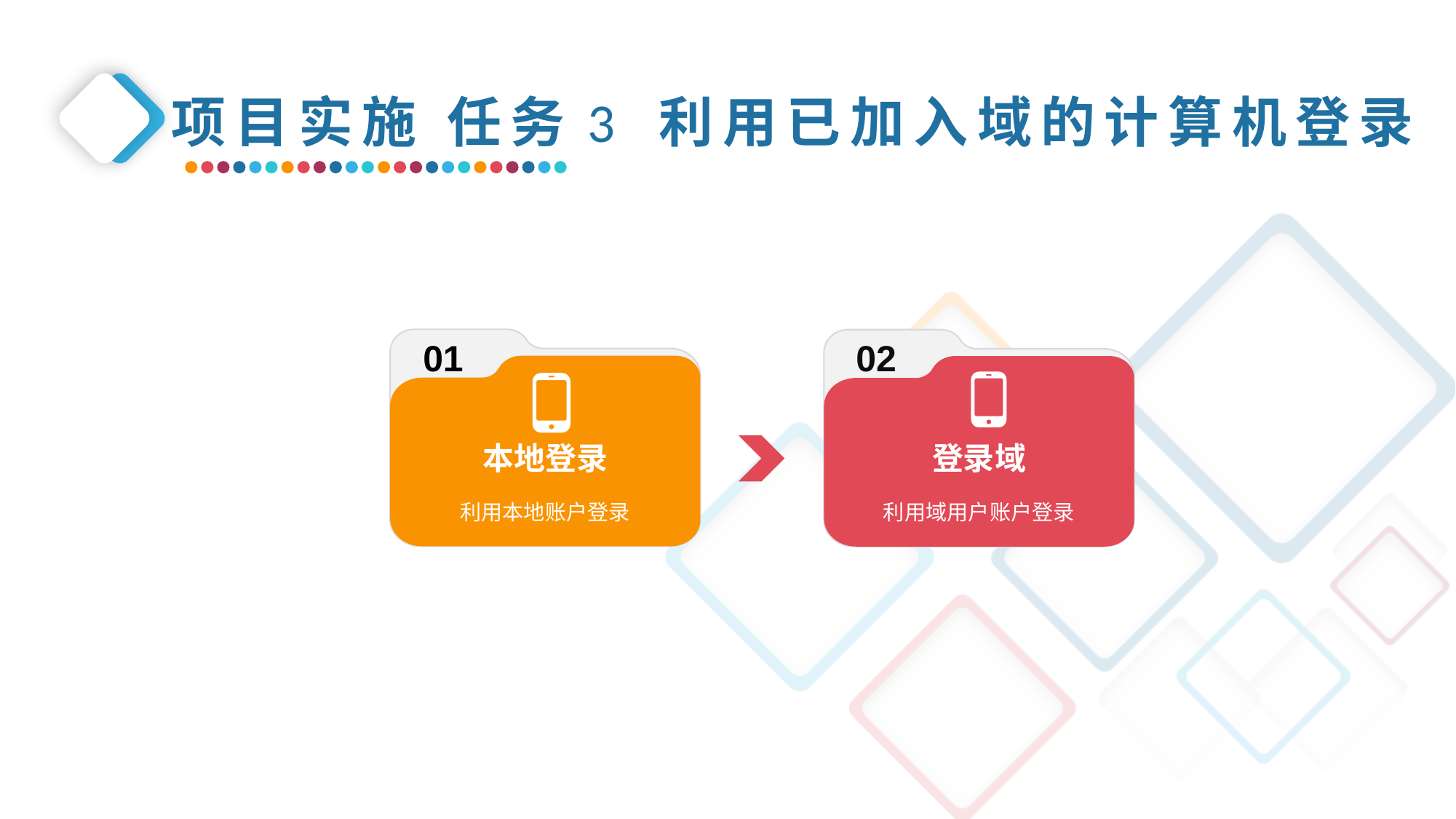

项目实施 任务3 利用已加入域的计算机登录

本地登录
利用本地账户登录

登录域
利用域用户账户登录
01
02